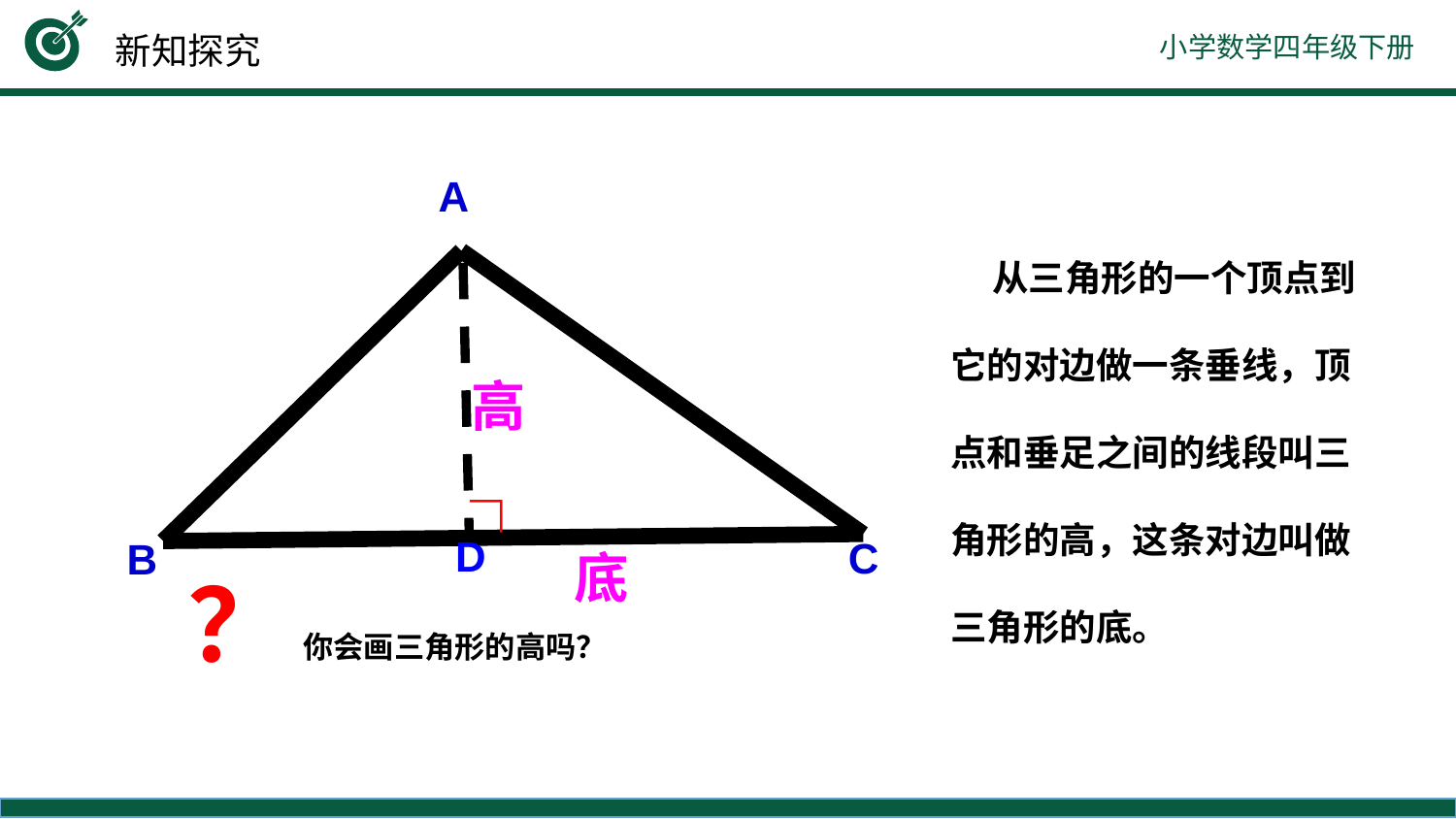

新知探究
A

高
∟
D
C
B
底
？
你会画三角形的高吗？
    从三角形的一个顶点到它的对边做一条垂线，顶点和垂足之间的线段叫三角形的高，这条对边叫做三角形的底。